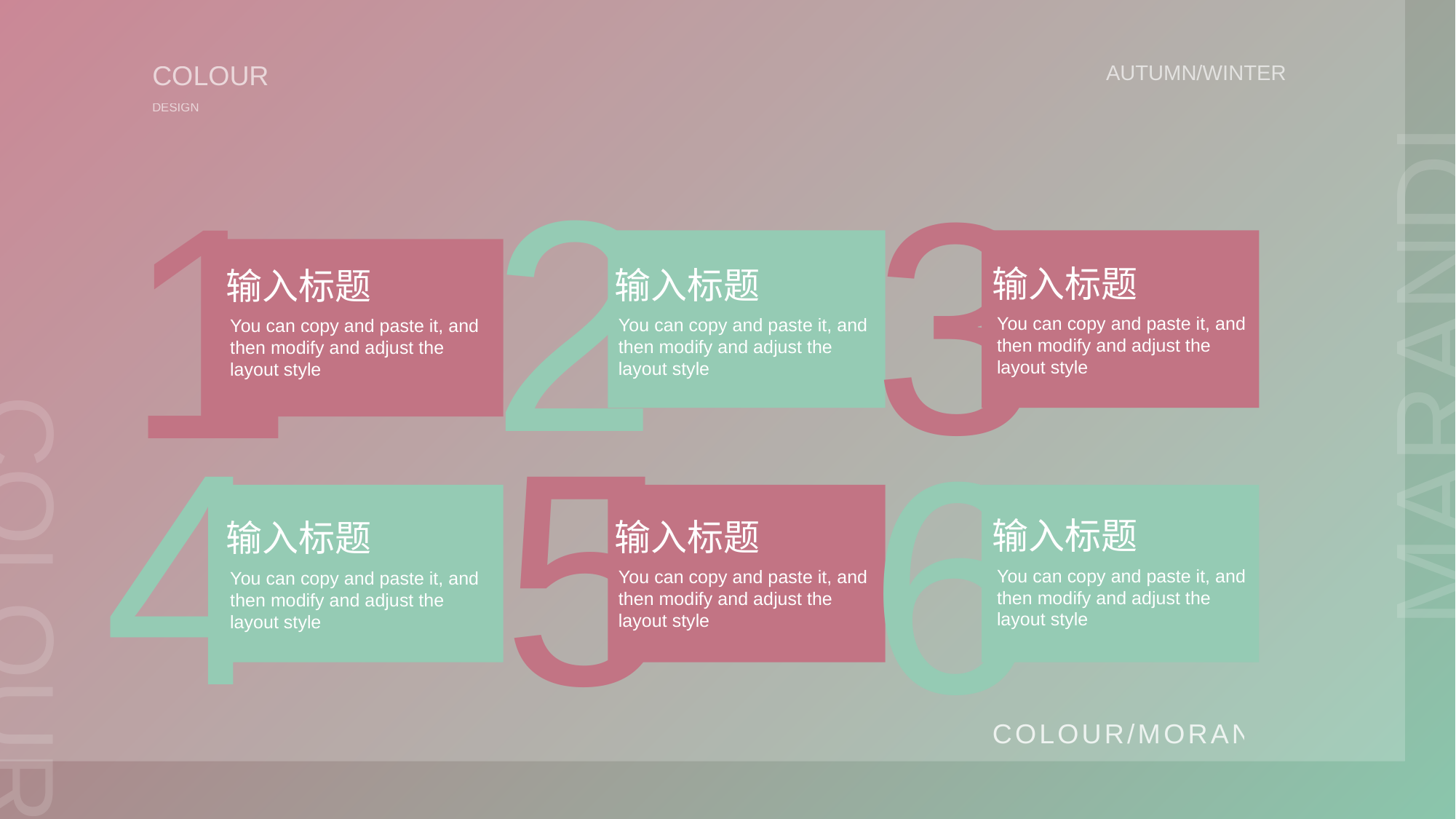

COLOUR
AUTUMN/WINTER
DESIGN
2
3
1

MARANDI
输入标题
You can copy and paste it, and then modify and adjust the layout style
输入标题
You can copy and paste it, and then modify and adjust the layout style
输入标题
You can copy and paste it, and then modify and adjust the layout style
4
5
6

输入标题
You can copy and paste it, and then modify and adjust the layout style
输入标题
You can copy and paste it, and then modify and adjust the layout style
输入标题
You can copy and paste it, and then modify and adjust the layout style
COLOUR
COLOUR/MORANDI